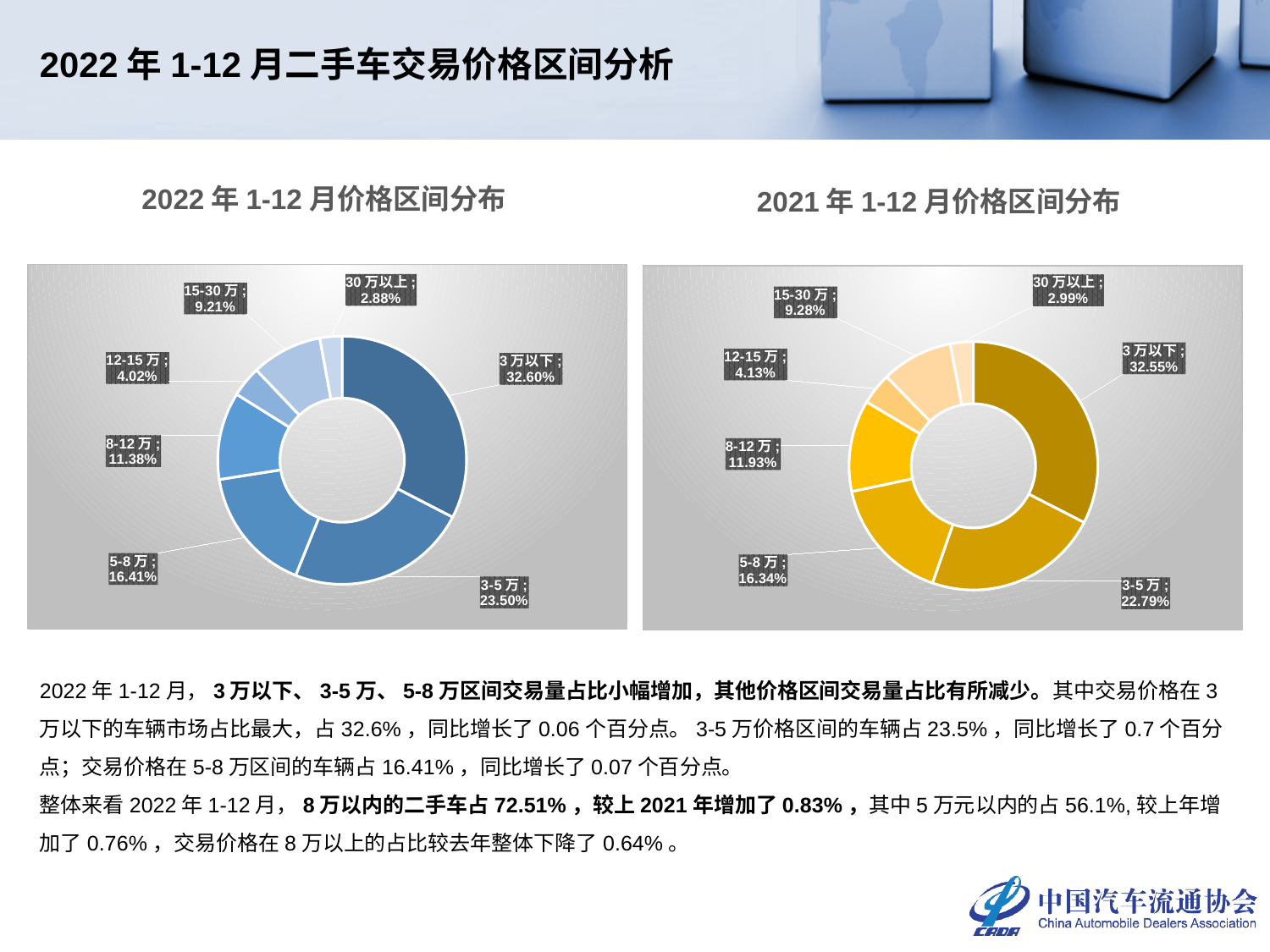

2022年1-12月二手车交易价格区间分析
2022年1-12月价格区间分布
2021年1-12月价格区间分布

### Chart

| Category | 2022年累计 |
|---|---|
| 3万以下 | 0.3260222598256041 |
| 3-5万 | 0.2349742557164939 |
| 5-8万 | 0.1640856686736254 |
| 8-12万 | 0.11384318853439188 |
| 12-15万 | 0.040236378416230824 |
| 15-30万 | 0.092051148286349 |
| 30万以上 | 0.028787100547304843 |

### Chart

| Category | 2021年累计 |
|---|---|
| 3万以下 | 0.32546044159863907 |
| 3-5万 | 0.2279369448583951 |
| 5-8万 | 0.16335656145100072 |
| 8-12万 | 0.11927686239829612 |
| 12-15万 | 0.041250723593275605 |
| 15-30万 | 0.09284355702421317 |
| 30万以上 | 0.029874909076180237 |
2022年1-12月，3万以下、3-5万、5-8万区间交易量占比小幅增加，其他价格区间交易量占比有所减少。其中交易价格在3万以下的车辆市场占比最大，占32.6%，同比增长了0.06个百分点。3-5万价格区间的车辆占23.5%，同比增长了0.7个百分点；交易价格在5-8万区间的车辆占16.41%，同比增长了0.07个百分点。
整体来看2022年1-12月，8万以内的二手车占72.51%，较上2021年增加了0.83%，其中5万元以内的占56.1%,较上年增加了0.76%，交易价格在8万以上的占比较去年整体下降了0.64%。